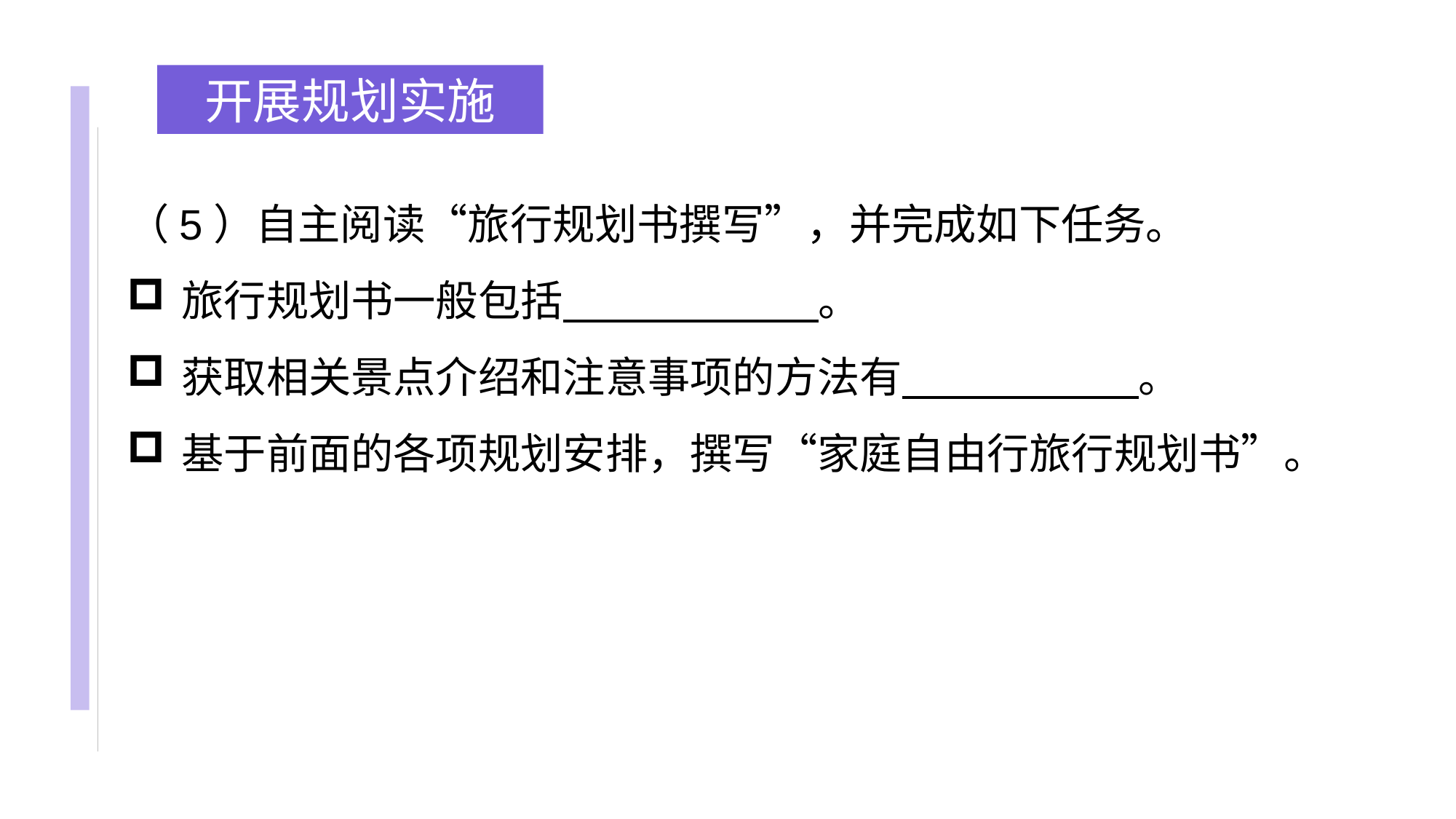

开展规划实施

（5）自主阅读“旅行规划书撰写”，并完成如下任务。
旅行规划书一般包括                           。
获取相关景点介绍和注意事项的方法有                         。
基于前面的各项规划安排，撰写“家庭自由行旅行规划书”。